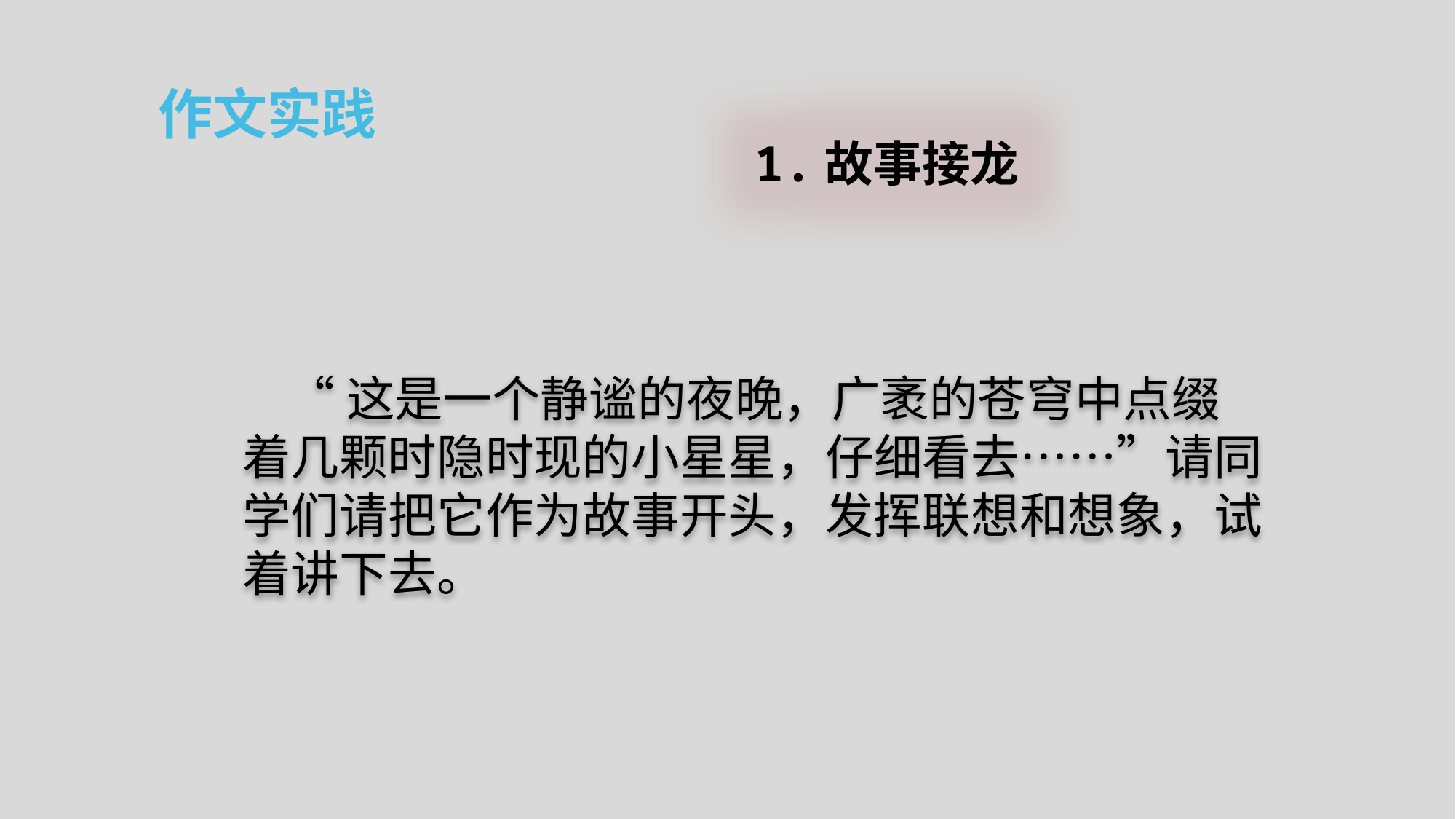

1.故事接龙
作文实践

    “这是一个静谧的夜晚，广袤的苍穹中点缀着几颗时隐时现的小星星，仔细看去……”请同学们请把它作为故事开头，发挥联想和想象，试着讲下去。